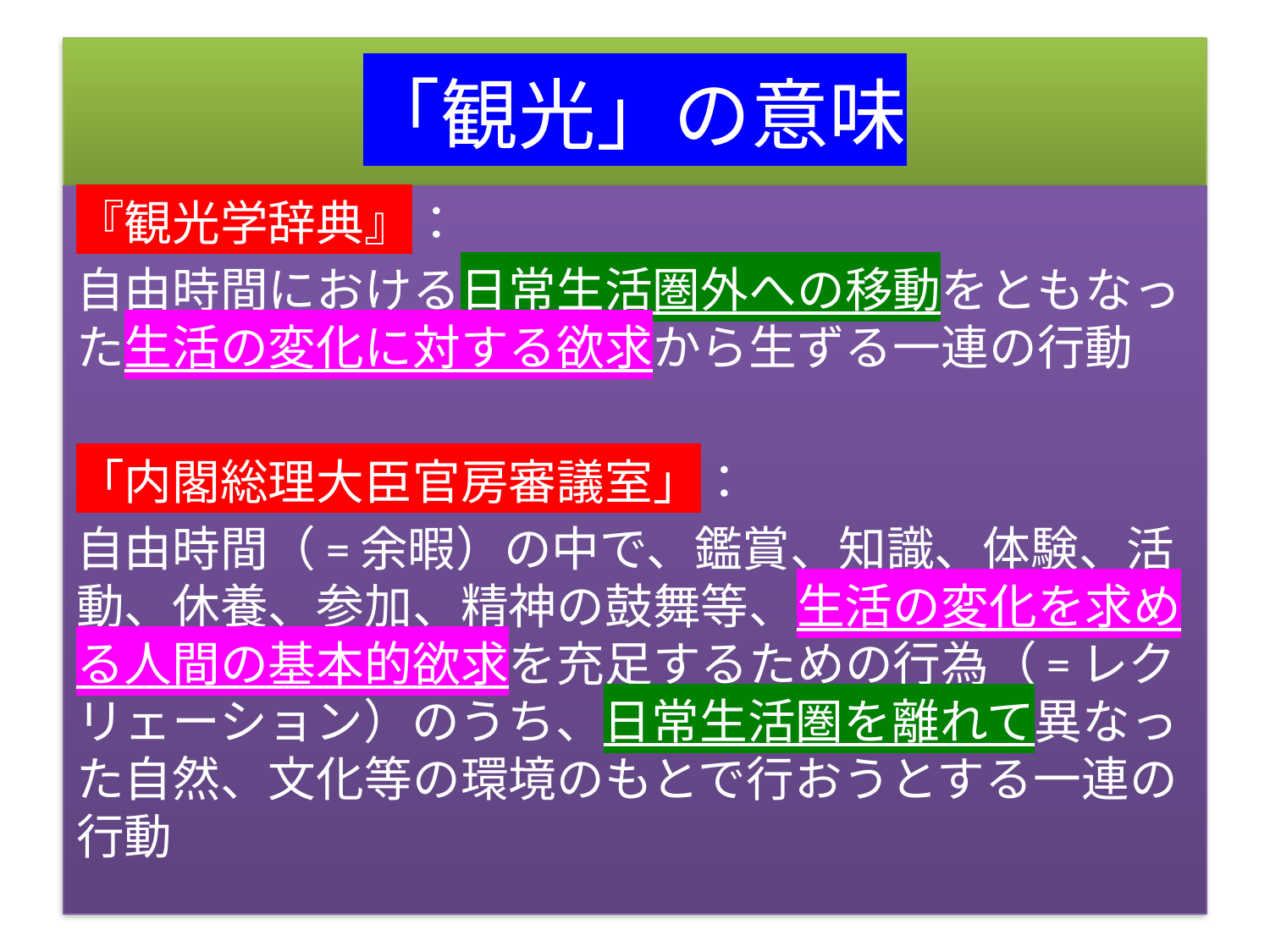

# 「観光」の意味
『観光学辞典』：
自由時間における日常生活圏外への移動をともなった生活の変化に対する欲求から生ずる一連の行動

「内閣総理大臣官房審議室」：
自由時間（=余暇）の中で、鑑賞、知識、体験、活動、休養、参加、精神の鼓舞等、生活の変化を求める人間の基本的欲求を充足するための行為（=レクリェーション）のうち、日常生活圏を離れて異なった自然、文化等の環境のもとで行おうとする一連の行動